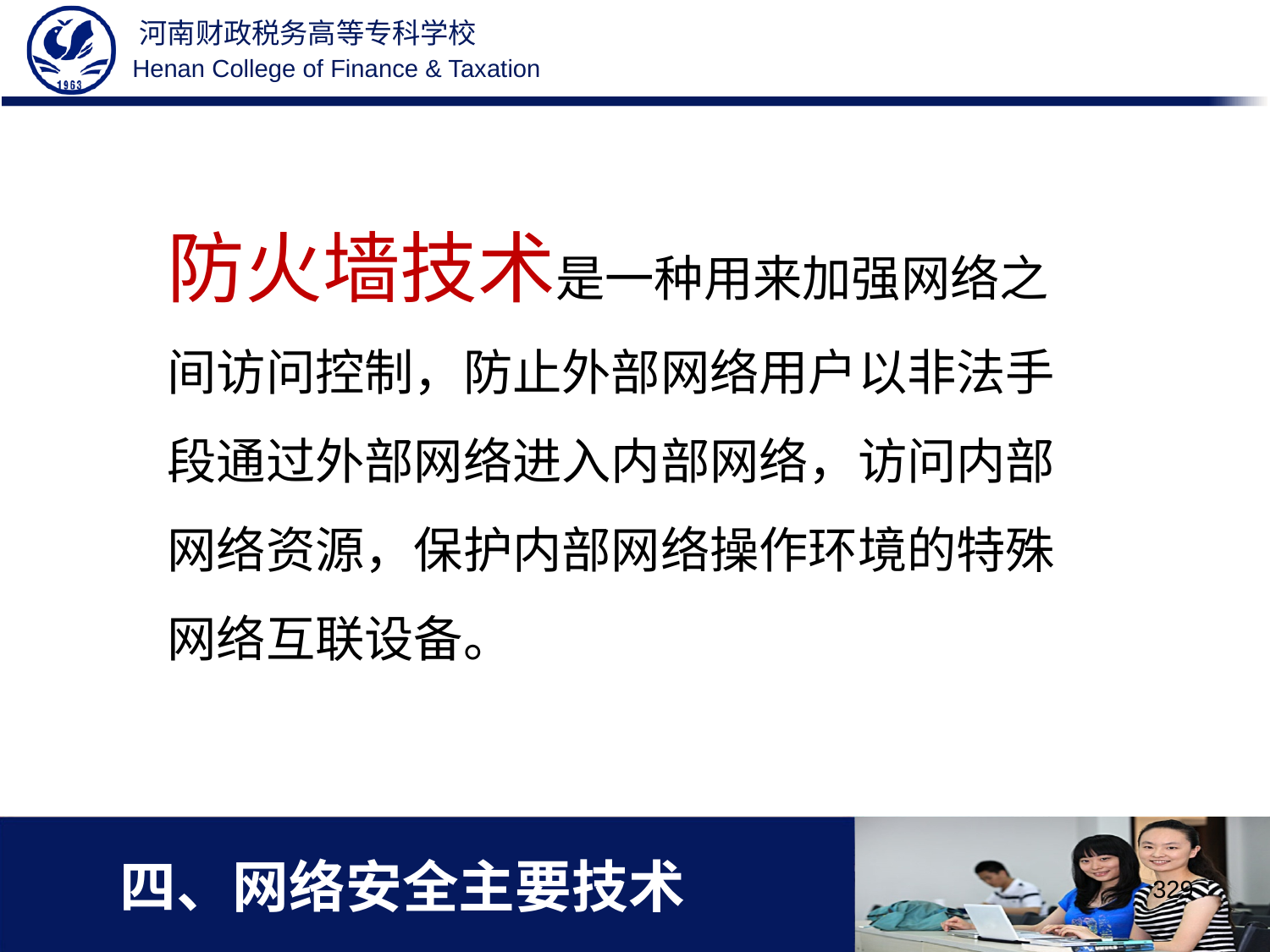

防火墙技术是一种用来加强网络之间访问控制，防止外部网络用户以非法手段通过外部网络进入内部网络，访问内部网络资源，保护内部网络操作环境的特殊网络互联设备。
# 四、网络安全主要技术
329